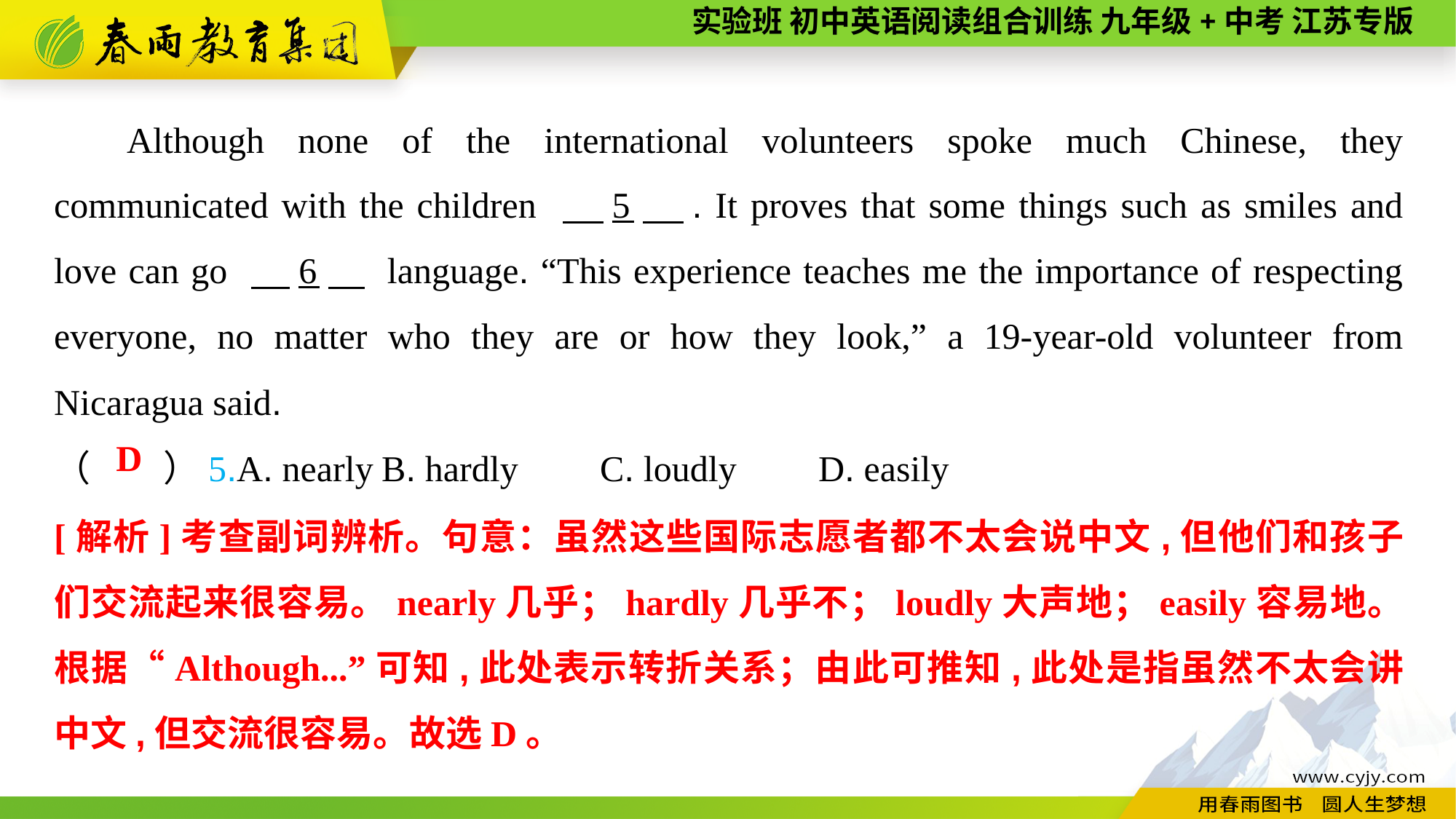

Although none of the international volunteers spoke much Chinese, they communicated with the children 　5　. It proves that some things such as smiles and love can go 　6　 language. “This experience teaches me the importance of respecting everyone, no matter who they are or how they look,” a 19-year-old volunteer from Nicaragua said.
（　　）5.A. nearly	B. hardly	C. loudly	D. easily
 D
[解析]考查副词辨析。句意：虽然这些国际志愿者都不太会说中文,但他们和孩子们交流起来很容易。nearly几乎；hardly几乎不；loudly大声地；easily容易地。根据“Although...”可知,此处表示转折关系；由此可推知,此处是指虽然不太会讲中文,但交流很容易。故选D。